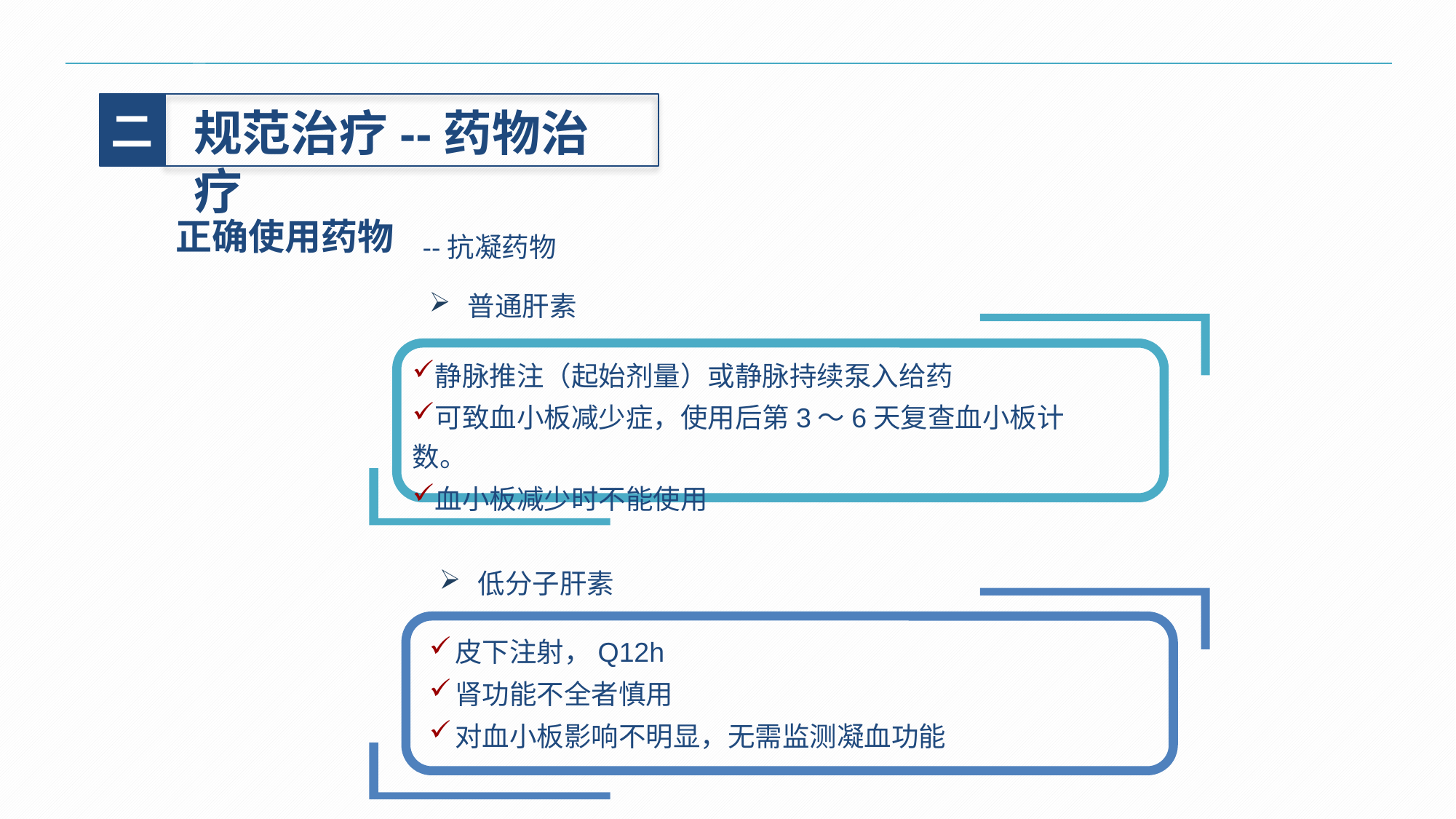

二

规范治疗--药物治疗
正确使用药物
--抗凝药物
 普通肝素

静脉推注（起始剂量）或静脉持续泵入给药
可致血小板减少症，使用后第3～6天复查血小板计数。
血小板减少时不能使用
 低分子肝素

皮下注射，Q12h
肾功能不全者慎用
对血小板影响不明显，无需监测凝血功能